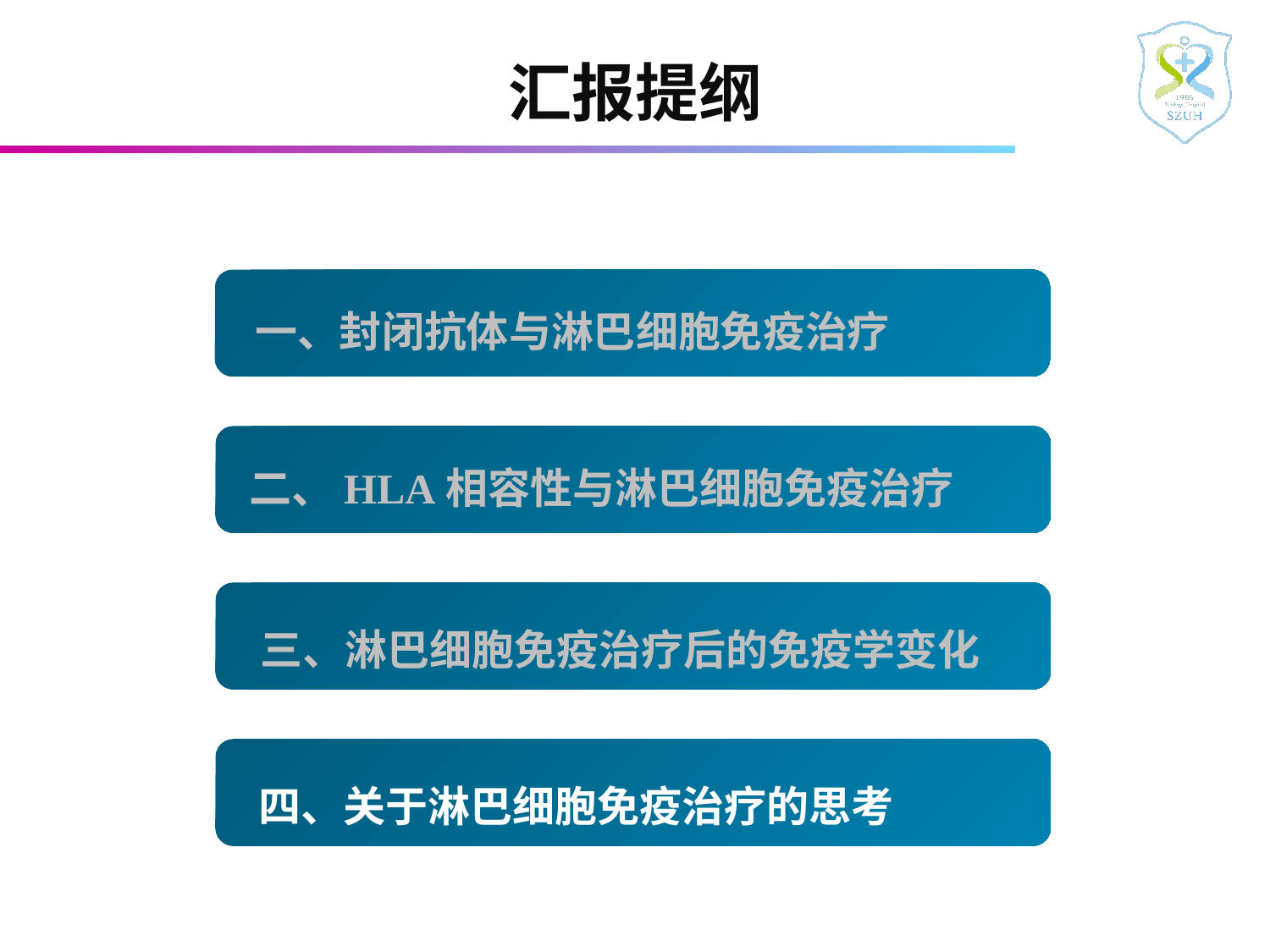

# 汇报提纲

一、封闭抗体与淋巴细胞免疫治疗

二、HLA相容性与淋巴细胞免疫治疗

三、淋巴细胞免疫治疗后的免疫学变化

四、关于淋巴细胞免疫治疗的思考
60